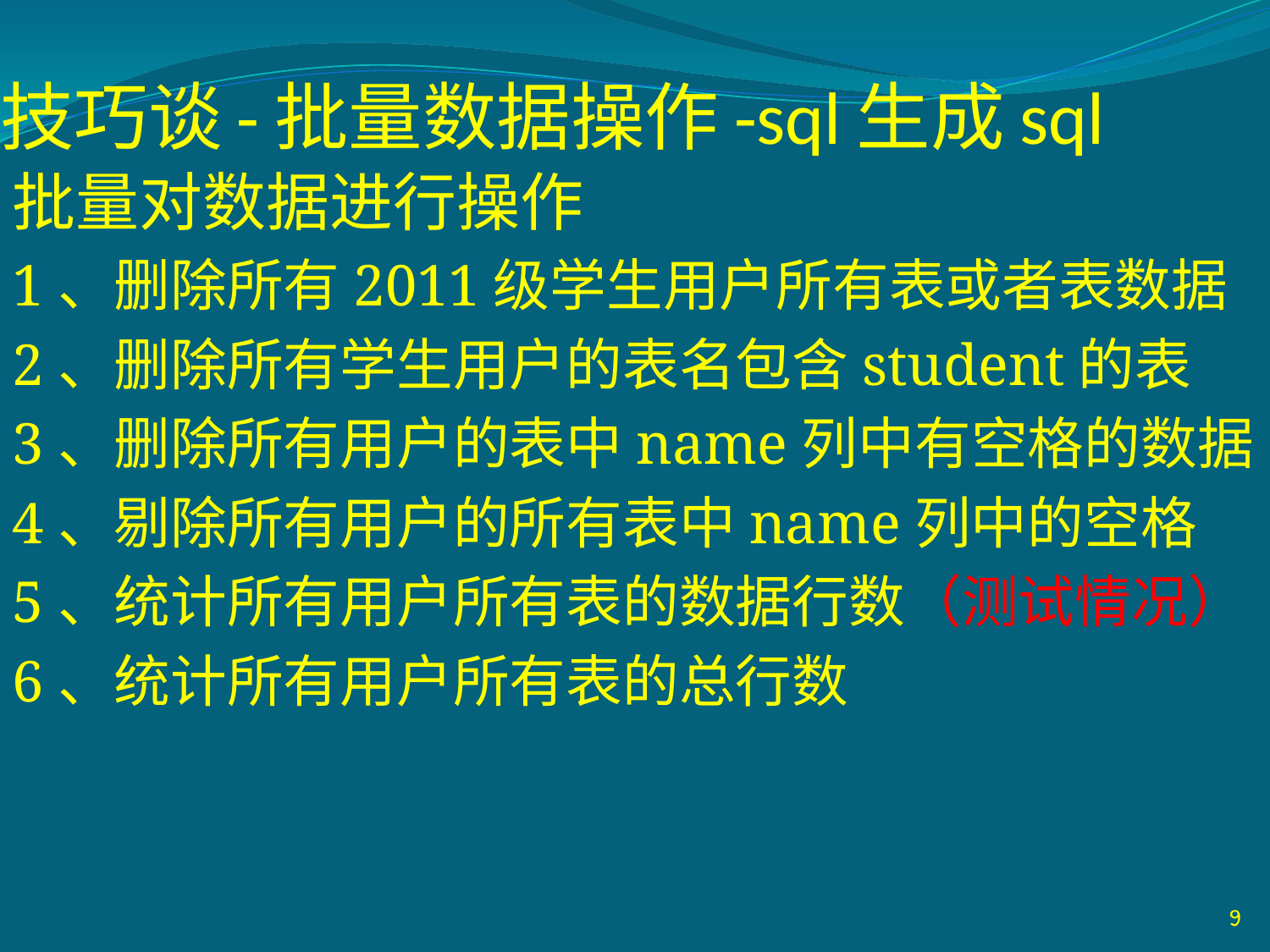

# 技巧谈-批量数据操作-sql生成sql
批量对数据进行操作
1、删除所有2011级学生用户所有表或者表数据
2、删除所有学生用户的表名包含student的表
3、删除所有用户的表中name列中有空格的数据
4、剔除所有用户的所有表中name列中的空格
5、统计所有用户所有表的数据行数（测试情况）
6、统计所有用户所有表的总行数
9